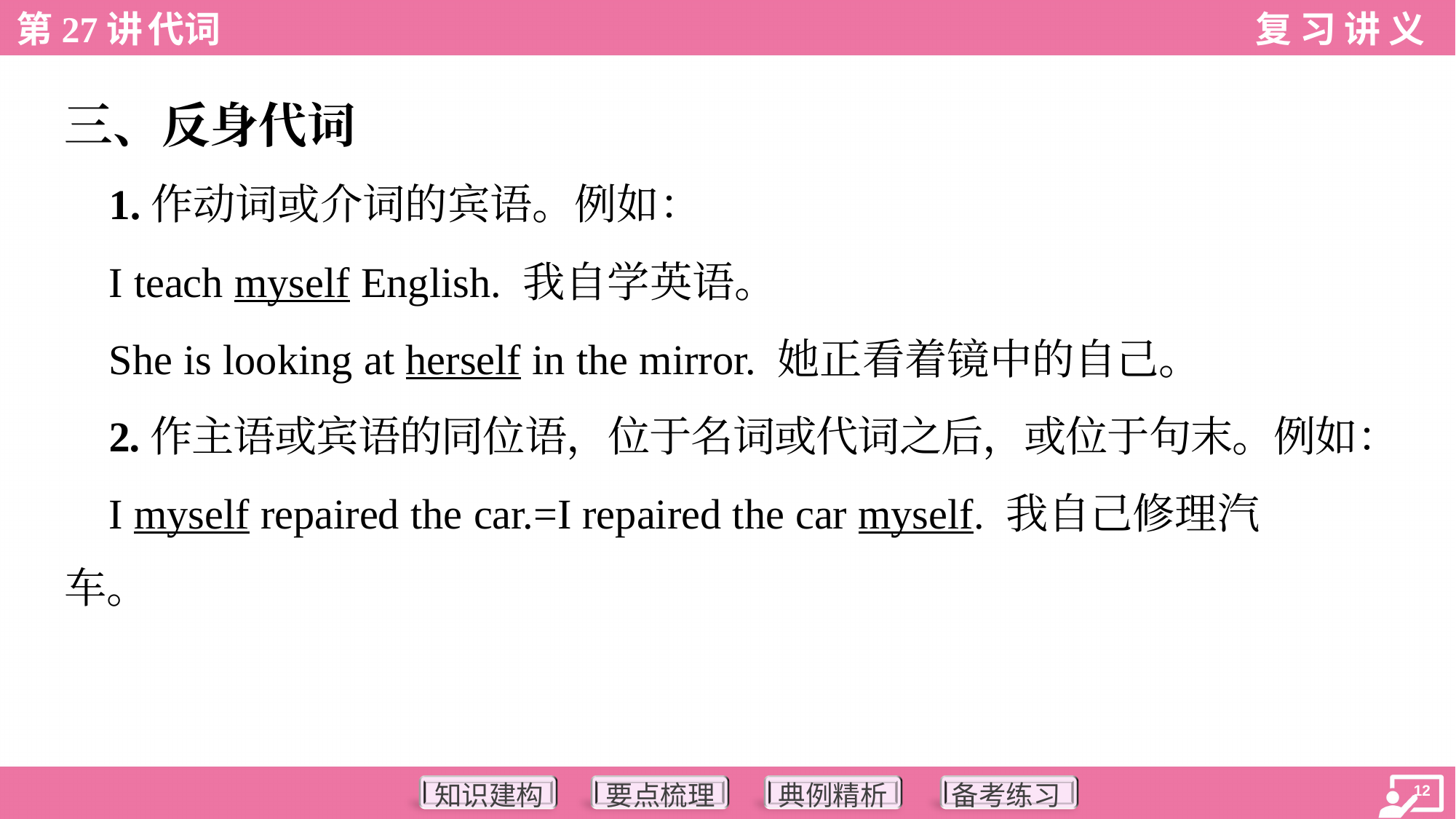

三、反身代词
    1.作动词或介词的宾语。例如：
    I teach myself English. 我自学英语。
    She is looking at herself in the mirror. 她正看着镜中的自己。
    2.作主语或宾语的同位语，位于名词或代词之后，或位于句末。例如：
    I myself repaired the car.=I repaired the car myself. 我自己修理汽
车。